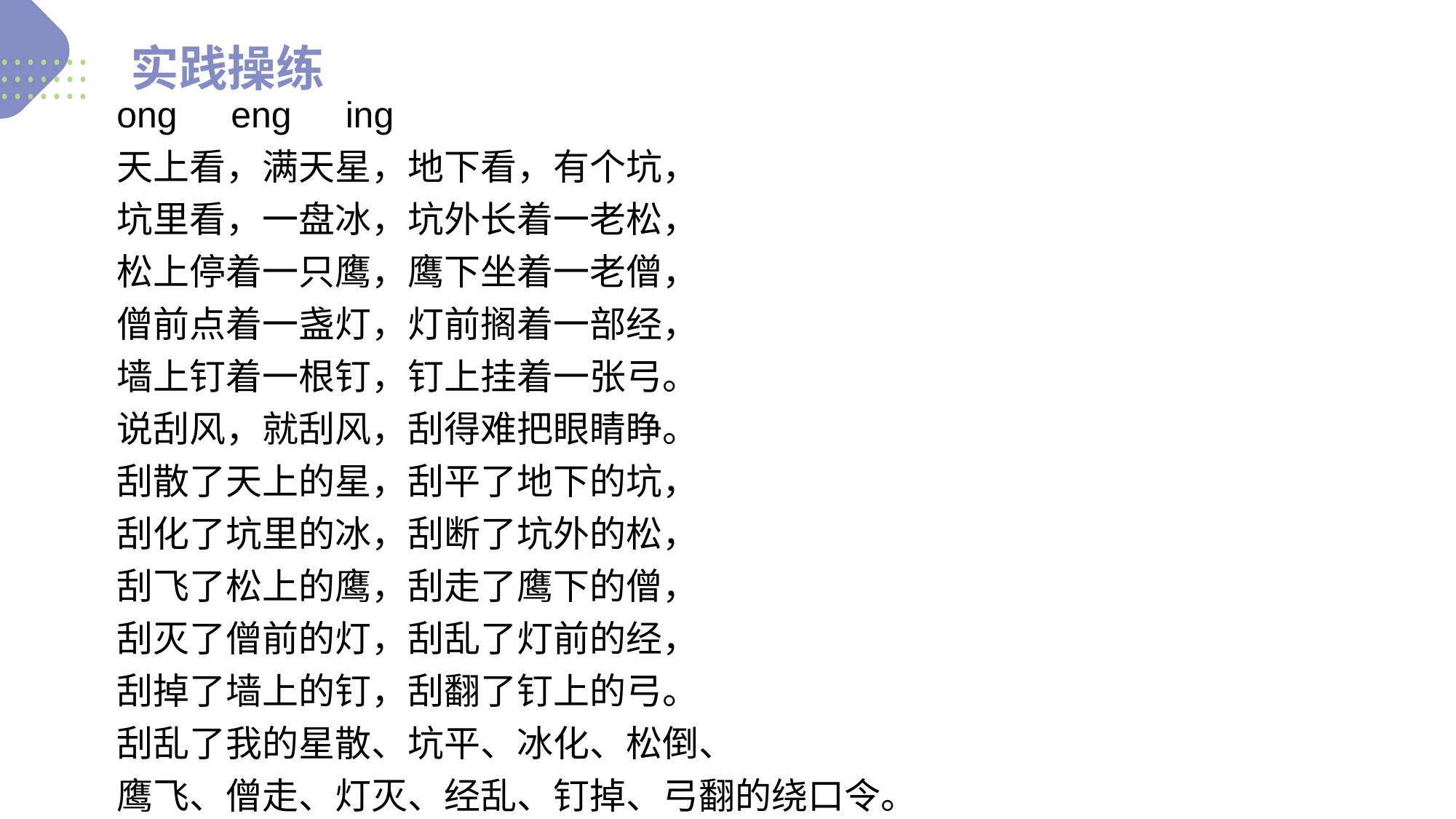

实践操练

onɡ　enɡ　inɡ
天上看，满天星，地下看，有个坑，
坑里看，一盘冰，坑外长着一老松，
松上停着一只鹰，鹰下坐着一老僧，
僧前点着一盏灯，灯前搁着一部经，
墙上钉着一根钉，钉上挂着一张弓。
说刮风，就刮风，刮得难把眼睛睁。
刮散了天上的星，刮平了地下的坑，
刮化了坑里的冰，刮断了坑外的松，
刮飞了松上的鹰，刮走了鹰下的僧，
刮灭了僧前的灯，刮乱了灯前的经，
刮掉了墙上的钉，刮翻了钉上的弓。
刮乱了我的星散、坑平、冰化、松倒、
鹰飞、僧走、灯灭、经乱、钉掉、弓翻的绕口令。